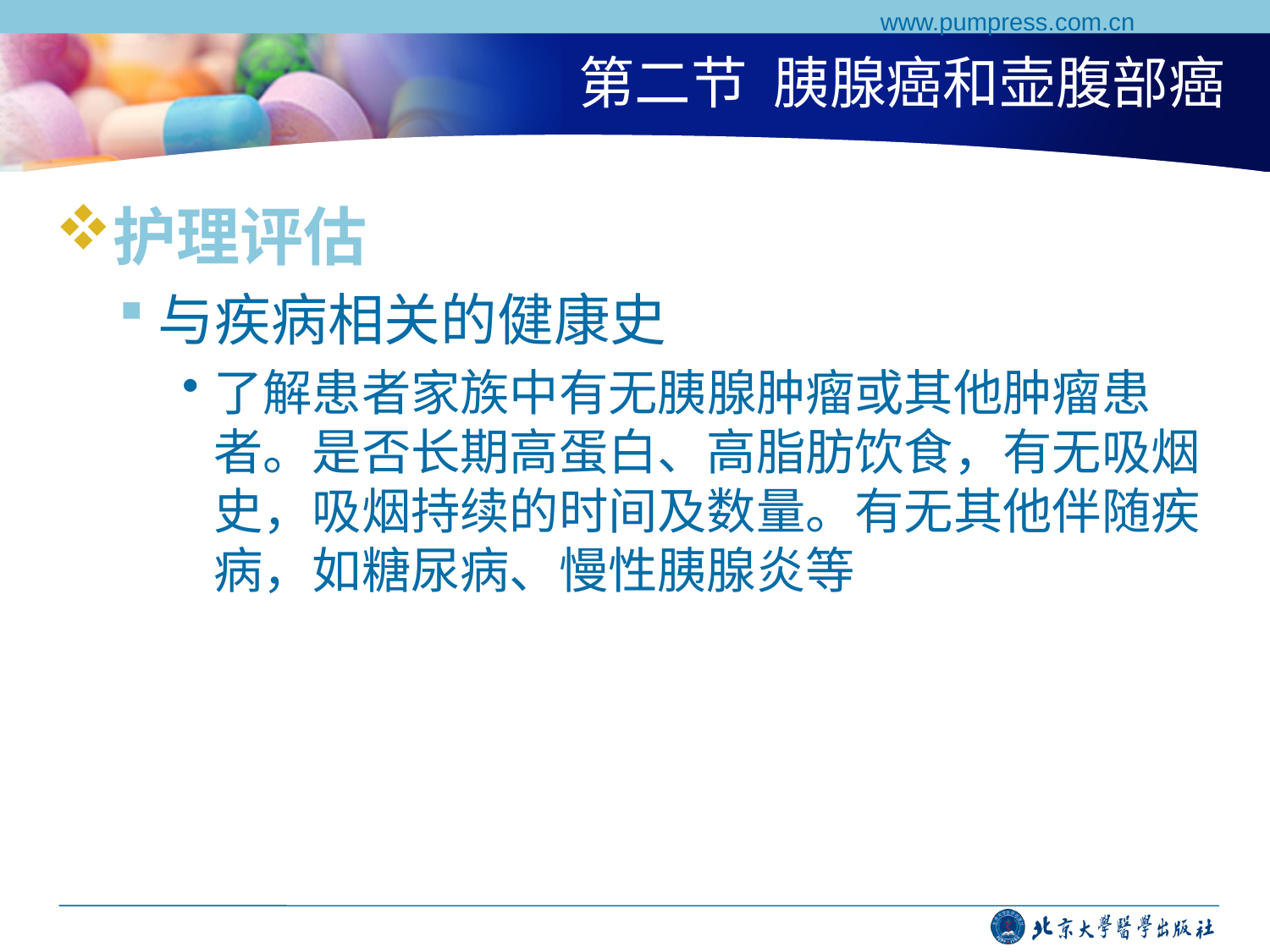

www.pumpress.com.cn
# 第二节  胰腺癌和壶腹部癌
护理评估
与疾病相关的健康史
了解患者家族中有无胰腺肿瘤或其他肿瘤患者。是否长期高蛋白、高脂肪饮食，有无吸烟史，吸烟持续的时间及数量。有无其他伴随疾病，如糖尿病、慢性胰腺炎等